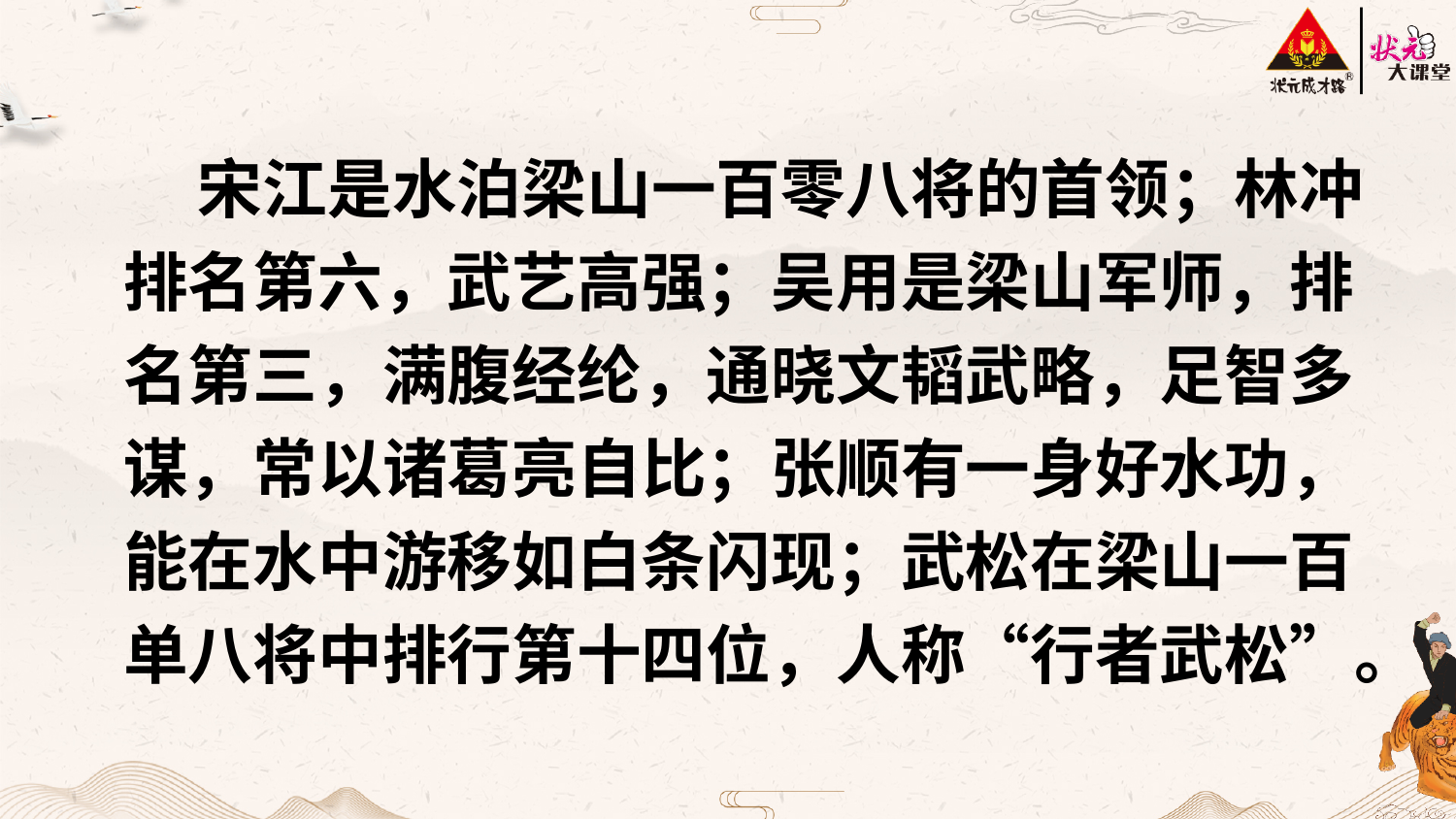

宋江是水泊梁山一百零八将的首领；林冲排名第六，武艺高强；吴用是梁山军师，排名第三，满腹经纶，通晓文韬武略，足智多谋，常以诸葛亮自比；张顺有一身好水功，能在水中游移如白条闪现；武松在梁山一百单八将中排行第十四位，人称“行者武松”。